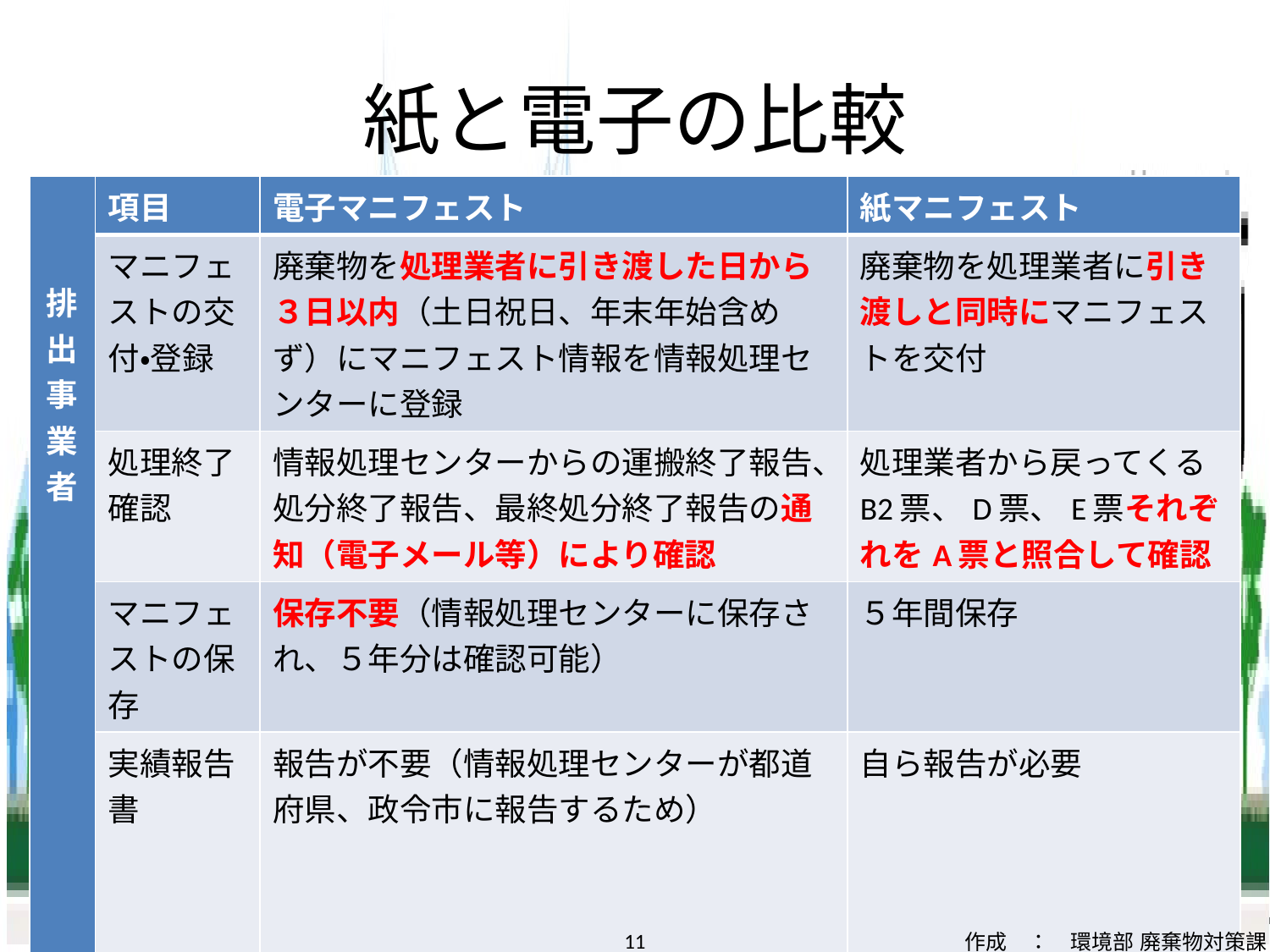

# 紙と電子の比較
| 排 出事業者 | 項目 | 電子マニフェスト | 紙マニフェスト |
| --- | --- | --- | --- |
| 排出事業者 | マニフェストの交付・登録 | 廃棄物を処理業者に引き渡した日から３日以内（土日祝日、年末年始含めず）にマニフェスト情報を情報処理センターに登録 | 廃棄物を処理業者に引き渡しと同時にマニフェストを交付 |
|  | 処理終了確認 | 情報処理センターからの運搬終了報告、処分終了報告、最終処分終了報告の通知（電子メール等）により確認 | 処理業者から戻ってくるB2票、D票、E票それぞれをA票と照合して確認 |
|  | マニフェストの保存 | 保存不要（情報処理センターに保存され、５年分は確認可能） | ５年間保存 |
|  | 実績報告書 | 報告が不要（情報処理センターが都道府県、政令市に報告するため） | 自ら報告が必要 |
11
作成　：　環境部 廃棄物対策課